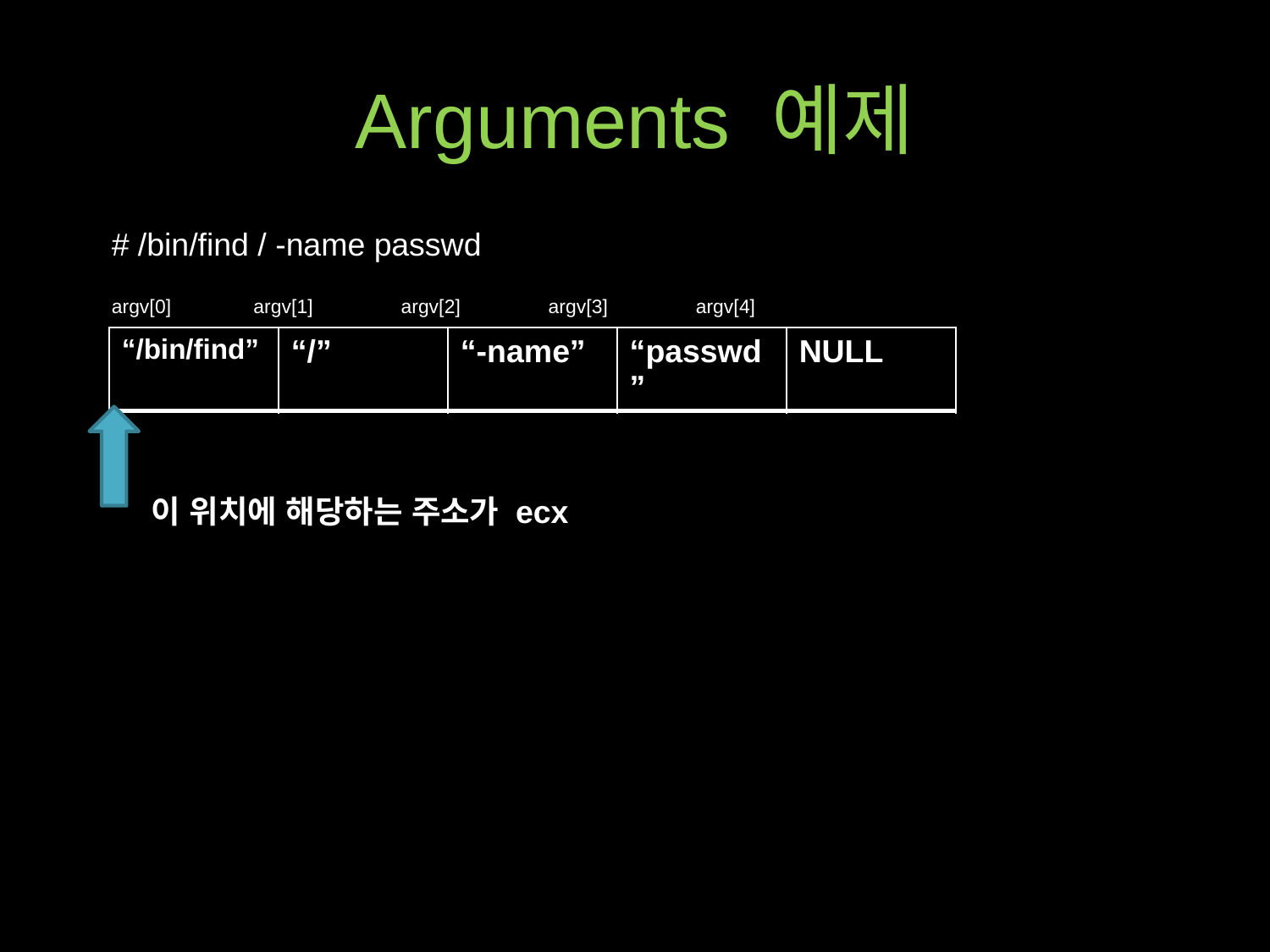

# Arguments 예제
# /bin/find / -name passwd
argv[0]               argv[1]                argv[2]                argv[3]                argv[4]
| “/bin/find” | “/” | “-name” | “passwd” | NULL |
| --- | --- | --- | --- | --- |

이 위치에 해당하는 주소가 ecx